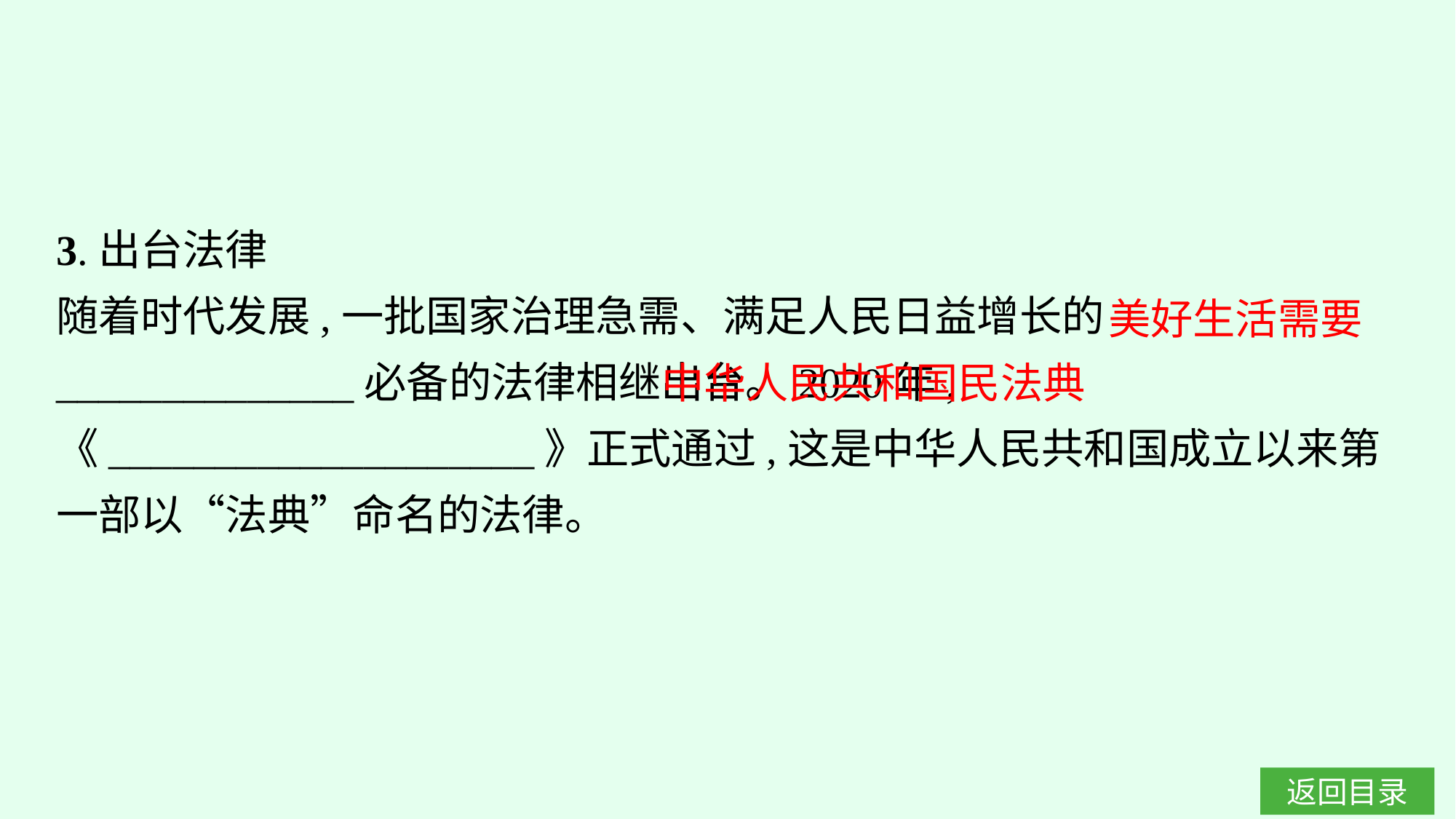

3.出台法律
随着时代发展,一批国家治理急需、满足人民日益增长的______________必备的法律相继出台。2020年,《____________________》正式通过,这是中华人民共和国成立以来第一部以“法典”命名的法律。
美好生活需要
中华人民共和国民法典